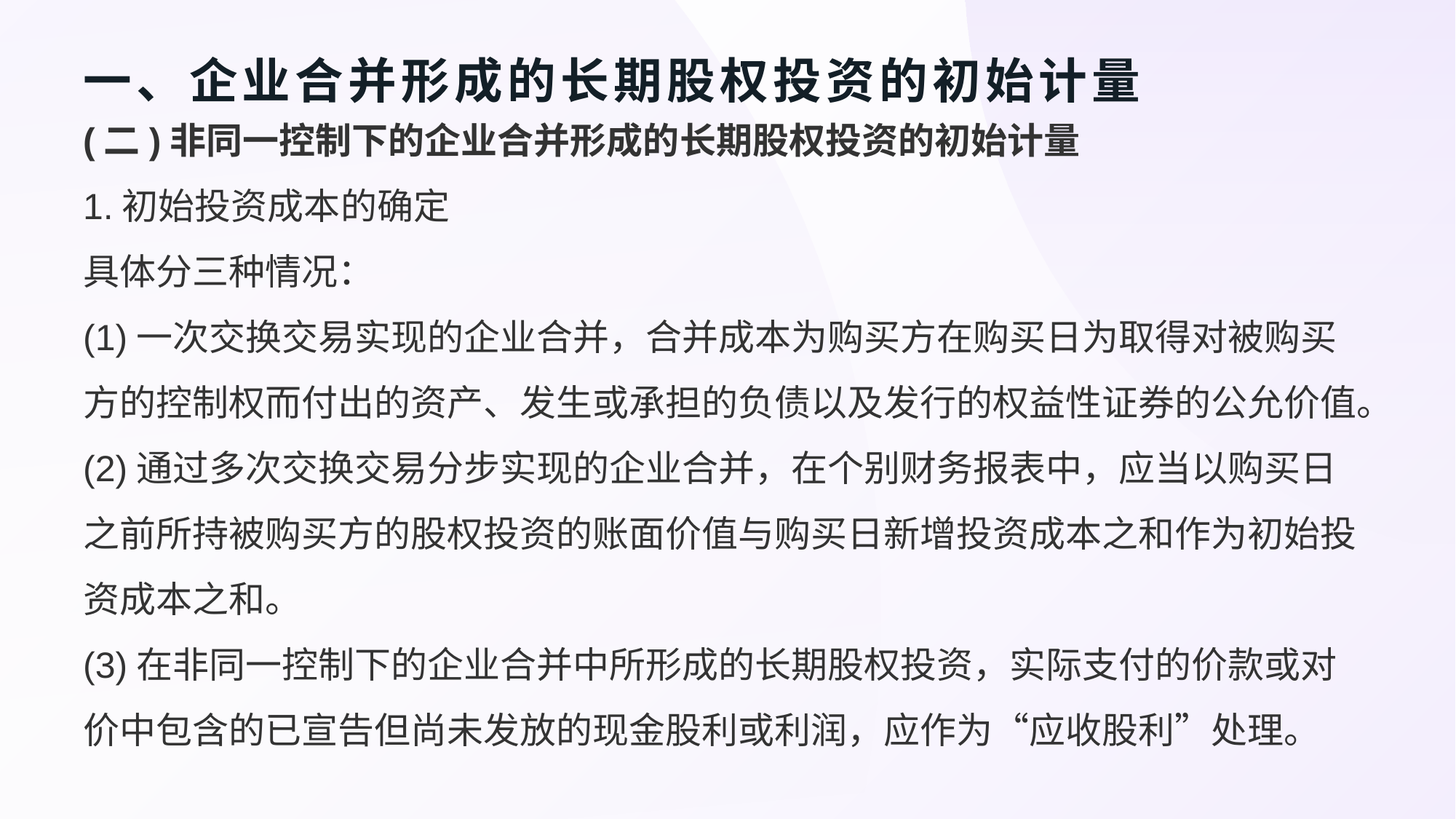

# 一、企业合并形成的长期股权投资的初始计量
(二)非同一控制下的企业合并形成的长期股权投资的初始计量
1.初始投资成本的确定
具体分三种情况：
(1)一次交换交易实现的企业合并，合并成本为购买方在购买日为取得对被购买方的控制权而付出的资产、发生或承担的负债以及发行的权益性证券的公允价值。
(2)通过多次交换交易分步实现的企业合并，在个别财务报表中，应当以购买日之前所持被购买方的股权投资的账面价值与购买日新增投资成本之和作为初始投资成本之和。
(3)在非同一控制下的企业合并中所形成的长期股权投资，实际支付的价款或对价中包含的已宣告但尚未发放的现金股利或利润，应作为“应收股利”处理。